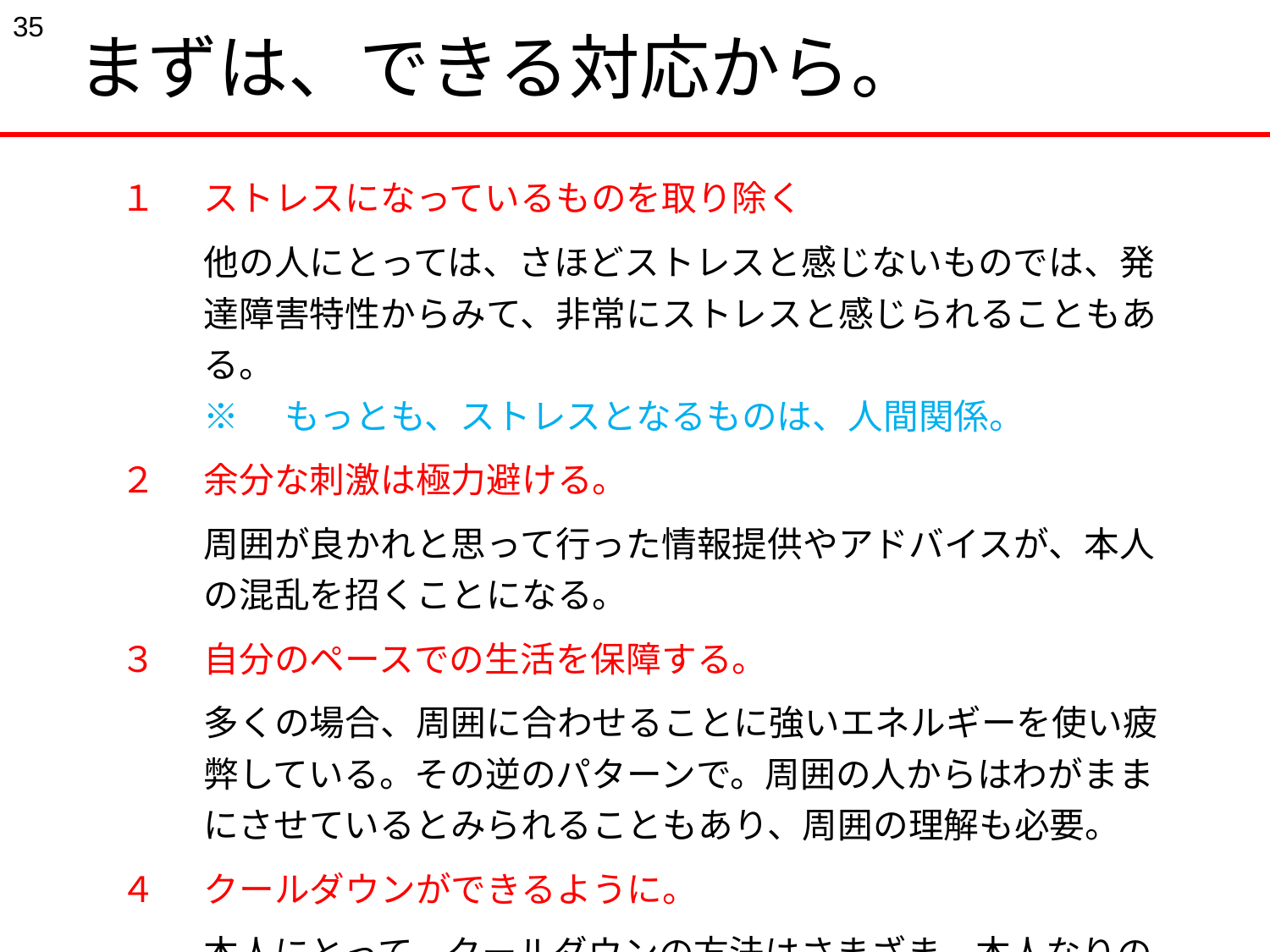

35
まずは、できる対応から。
| １ | ストレスになっているものを取り除く |
| --- | --- |
|  | 他の人にとっては、さほどストレスと感じないものでは、発達障害特性からみて、非常にストレスと感じられることもある。 ※　もっとも、ストレスとなるものは、人間関係。 |
| ２ | 余分な刺激は極力避ける。 |
|  | 周囲が良かれと思って行った情報提供やアドバイスが、本人の混乱を招くことになる。 |
| ３ | 自分のペースでの生活を保障する。 |
|  | 多くの場合、周囲に合わせることに強いエネルギーを使い疲弊している。その逆のパターンで。周囲の人からはわがままにさせているとみられることもあり、周囲の理解も必要。 |
| ４ | クールダウンができるように。 |
|  | 本人にとって、クールダウンの方法はさまざま。本人なりのクールダウンを学ぶ。 |